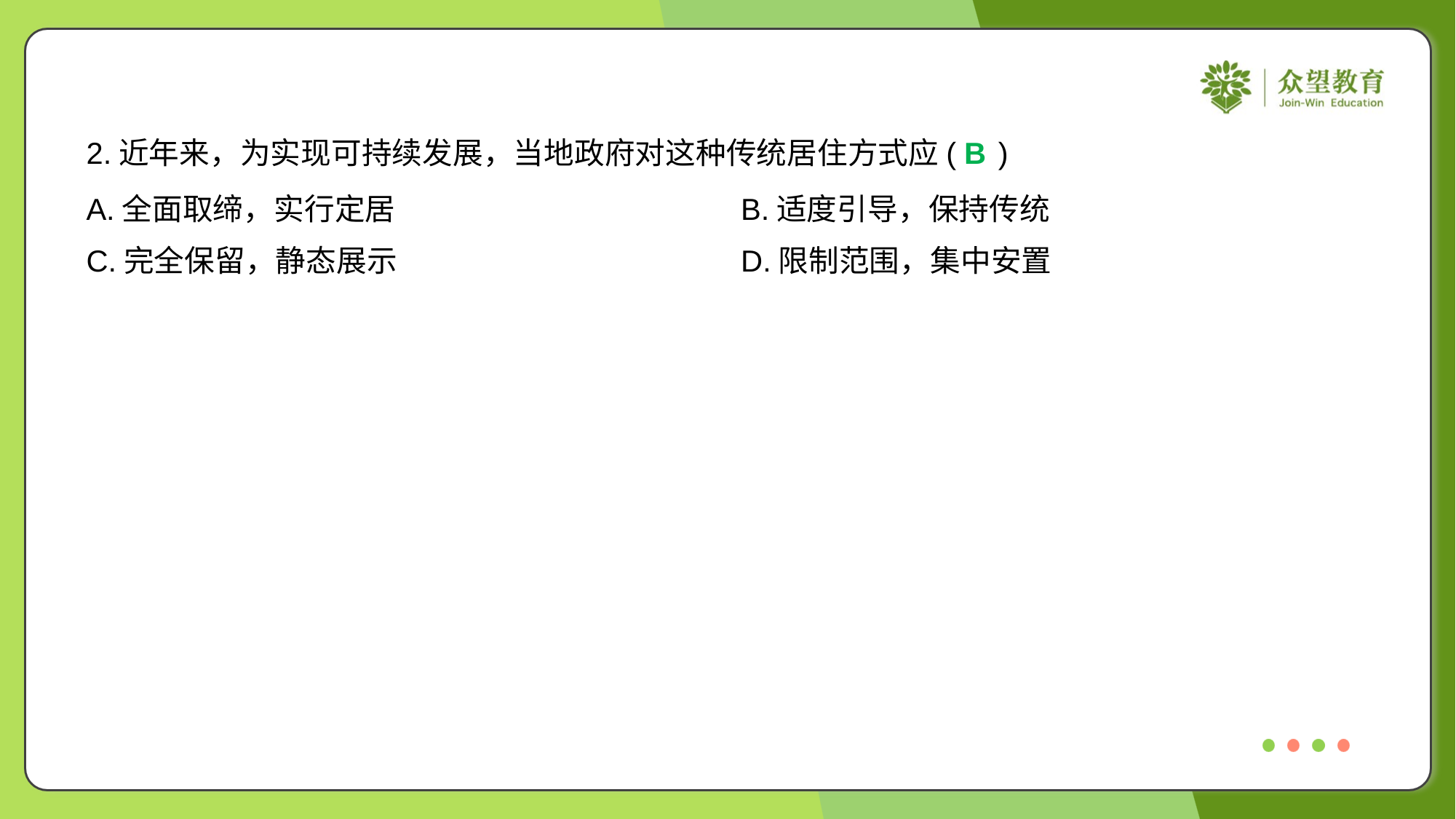

2.近年来，为实现可持续发展，当地政府对这种传统居住方式应(     )
B
A.全面取缔，实行定居	B.适度引导，保持传统
C.完全保留，静态展示	D.限制范围，集中安置